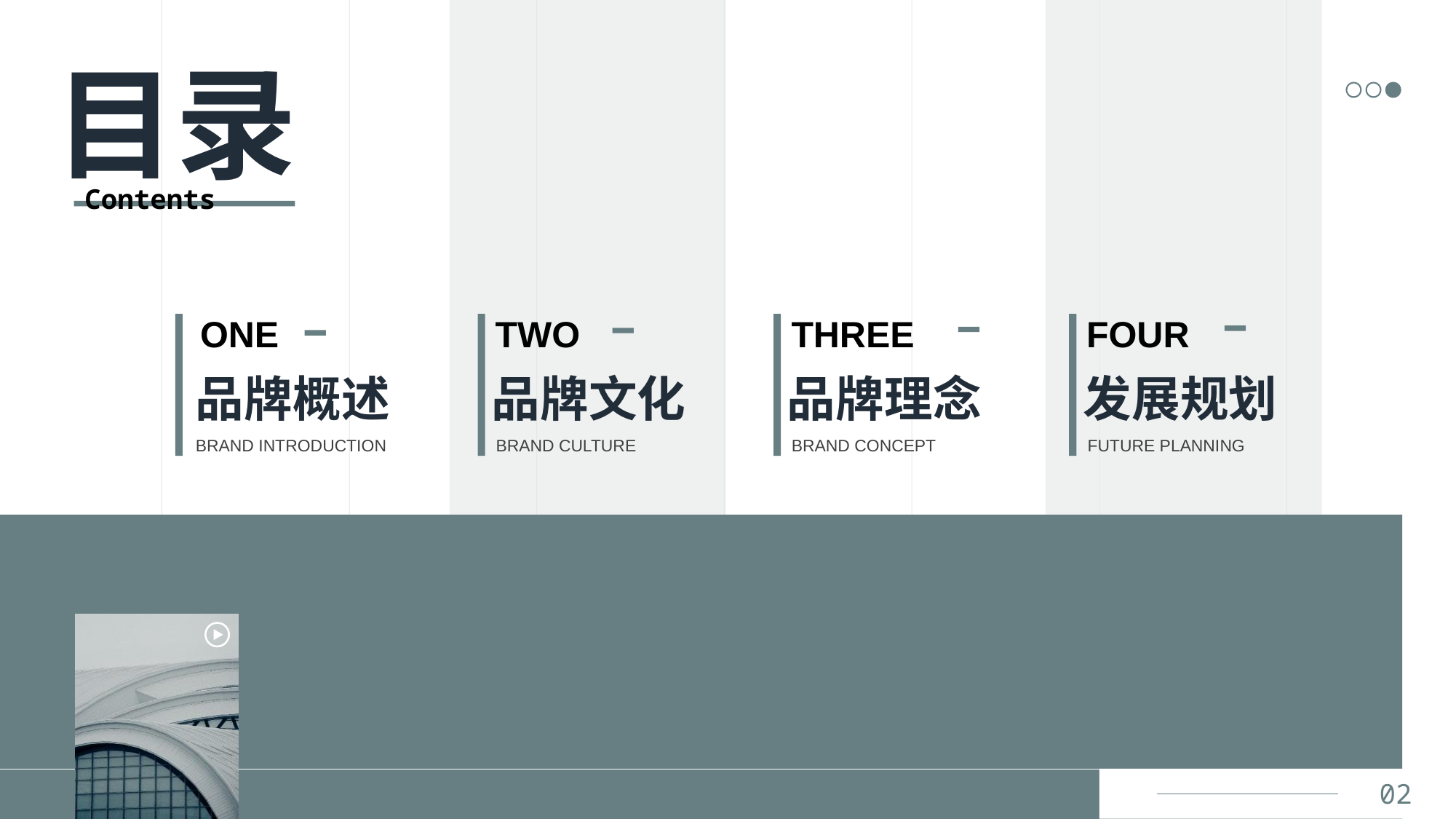

ONE
TWO
THREE
FOUR

品牌概述
品牌文化
品牌理念
发展规划
BRAND INTRODUCTION
BRAND CULTURE
BRAND CONCEPT
FUTURE PLANNING
02